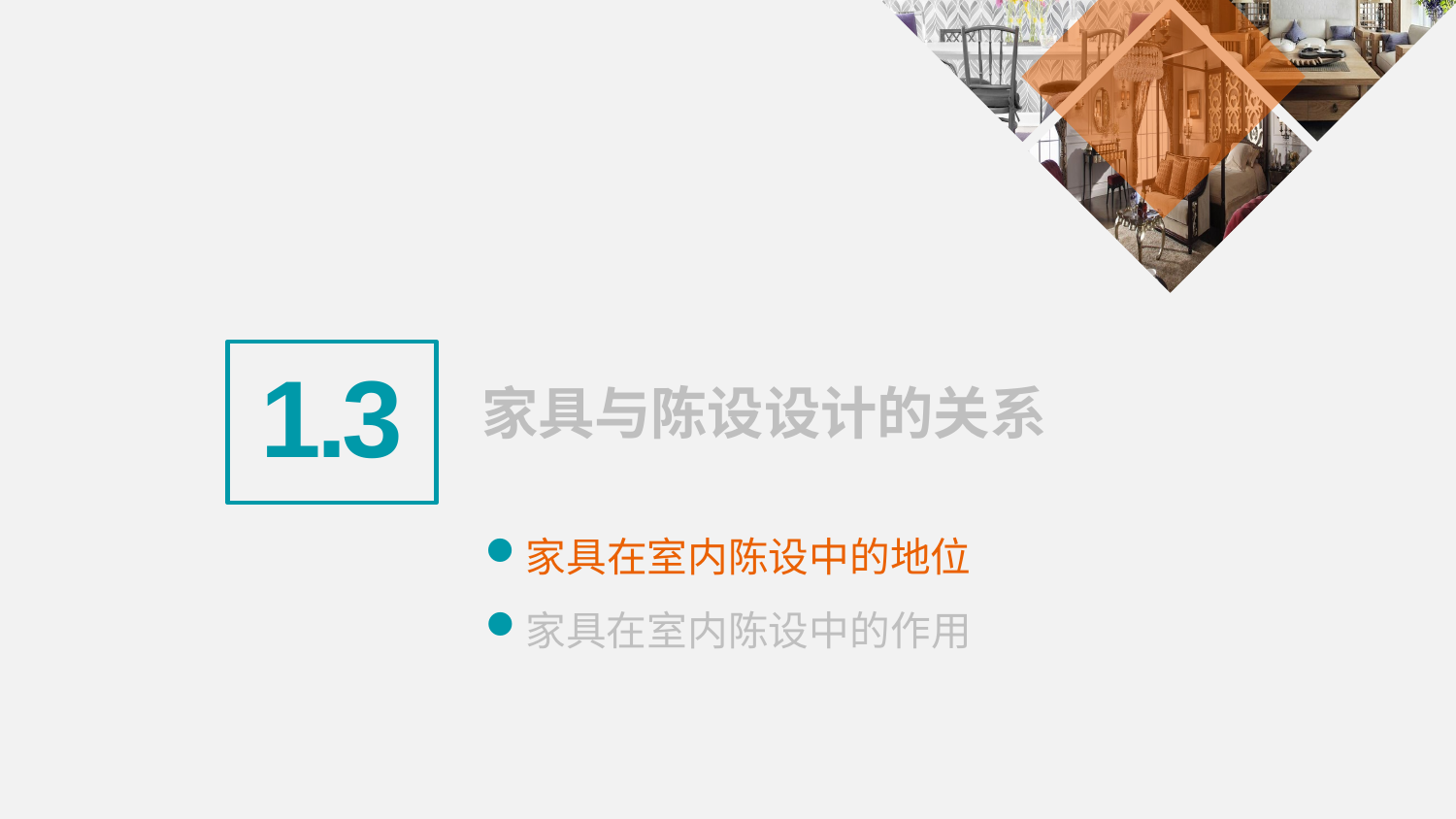

1.3
家具与陈设设计的关系

家具在室内陈设中的地位
家具在室内陈设中的作用